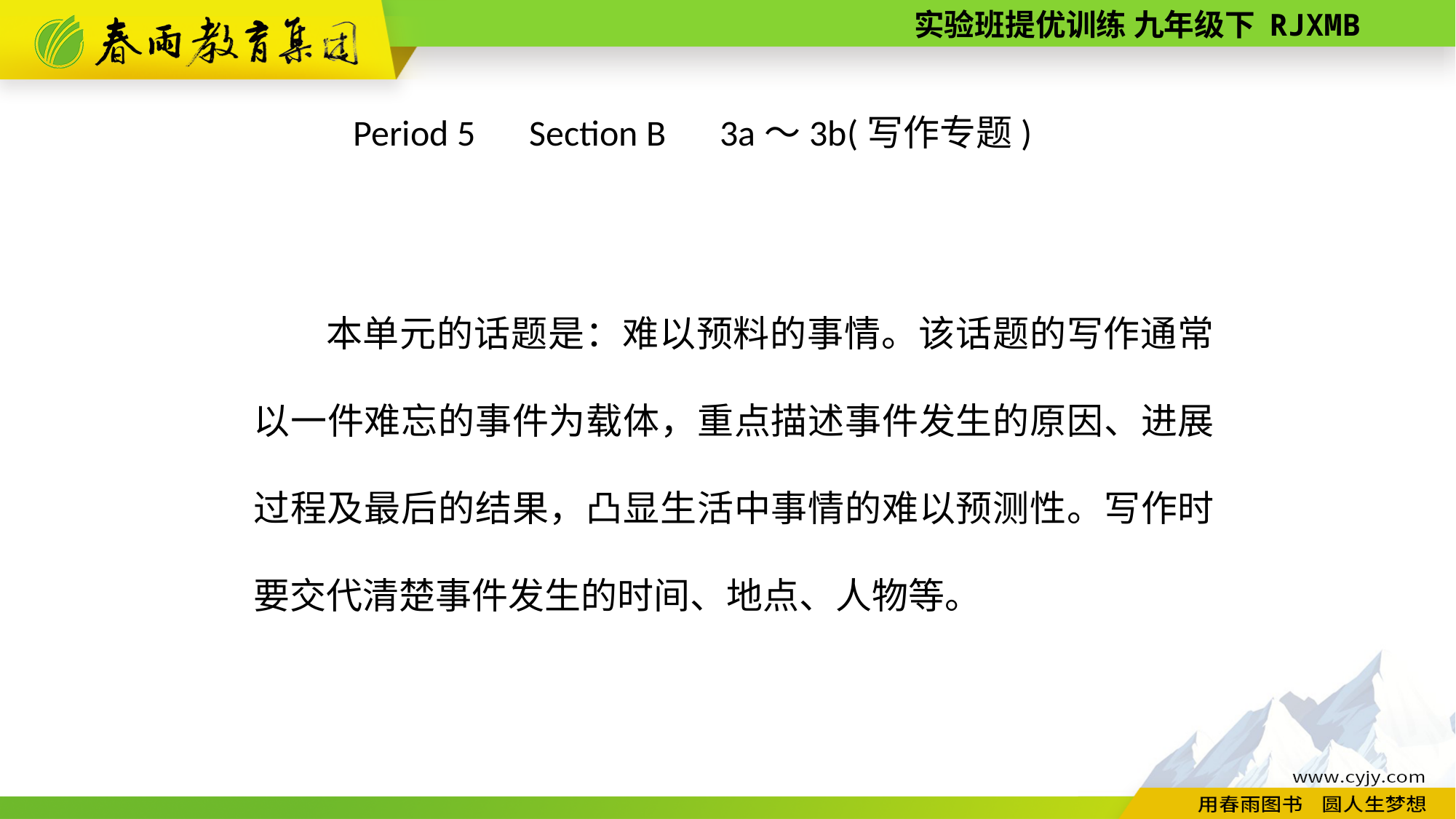

Period 5　Section B　3a～3b(写作专题)
本单元的话题是：难以预料的事情。该话题的写作通常以一件难忘的事件为载体，重点描述事件发生的原因、进展过程及最后的结果，凸显生活中事情的难以预测性。写作时要交代清楚事件发生的时间、地点、人物等。